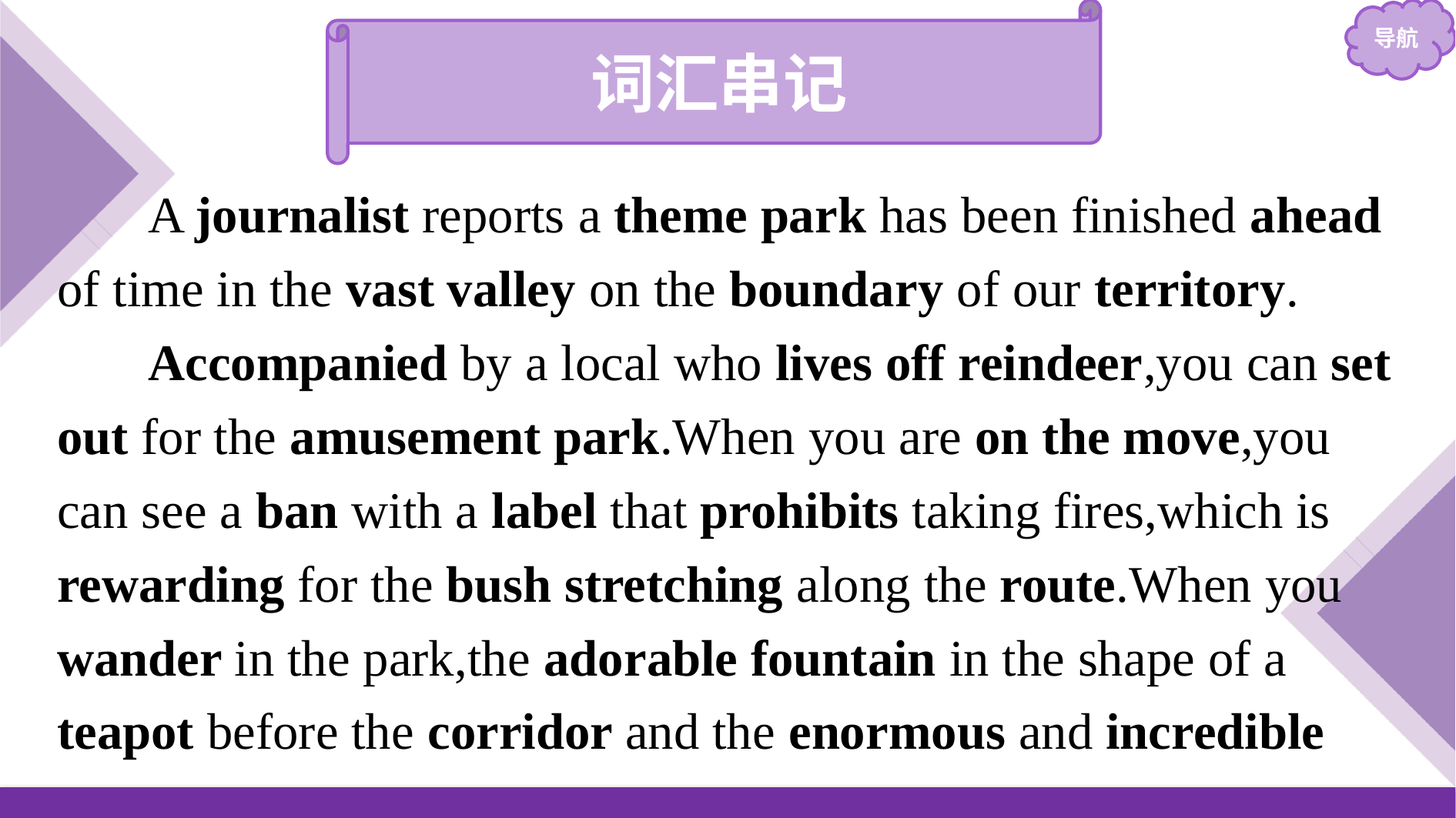

词汇串记
A journalist reports a theme park has been finished ahead of time in the vast valley on the boundary of our territory.
Accompanied by a local who lives off reindeer,you can set out for the amusement park.When you are on the move,you can see a ban with a label that prohibits taking fires,which is rewarding for the bush stretching along the route.When you wander in the park,the adorable fountain in the shape of a teapot before the corridor and the enormous and incredible